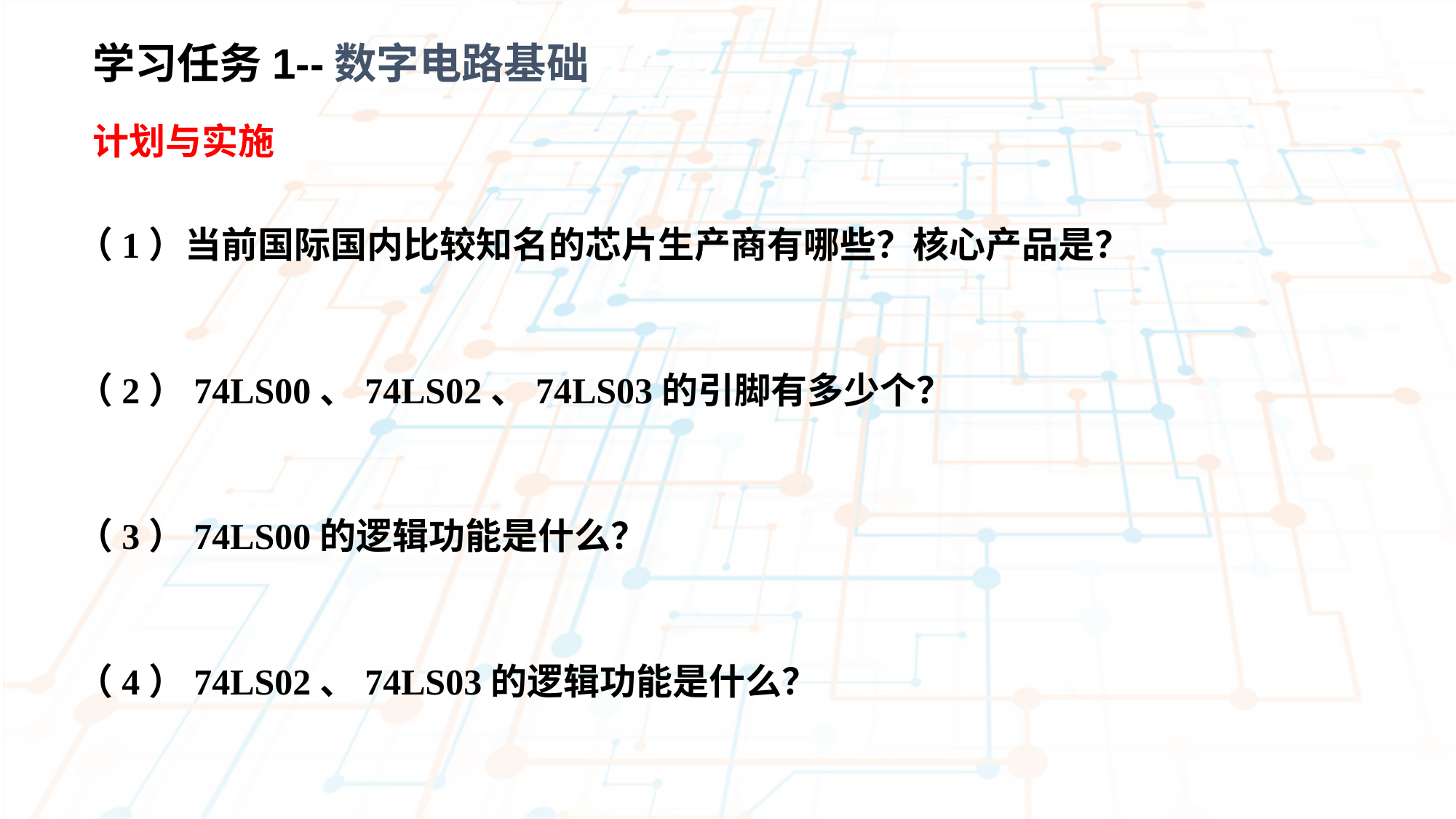

学习任务1--数字电路基础
计划与实施

（1）当前国际国内比较知名的芯片生产商有哪些？核心产品是？

（2）74LS00、74LS02、74LS03的引脚有多少个？

（3）74LS00的逻辑功能是什么？

（4）74LS02、74LS03的逻辑功能是什么？